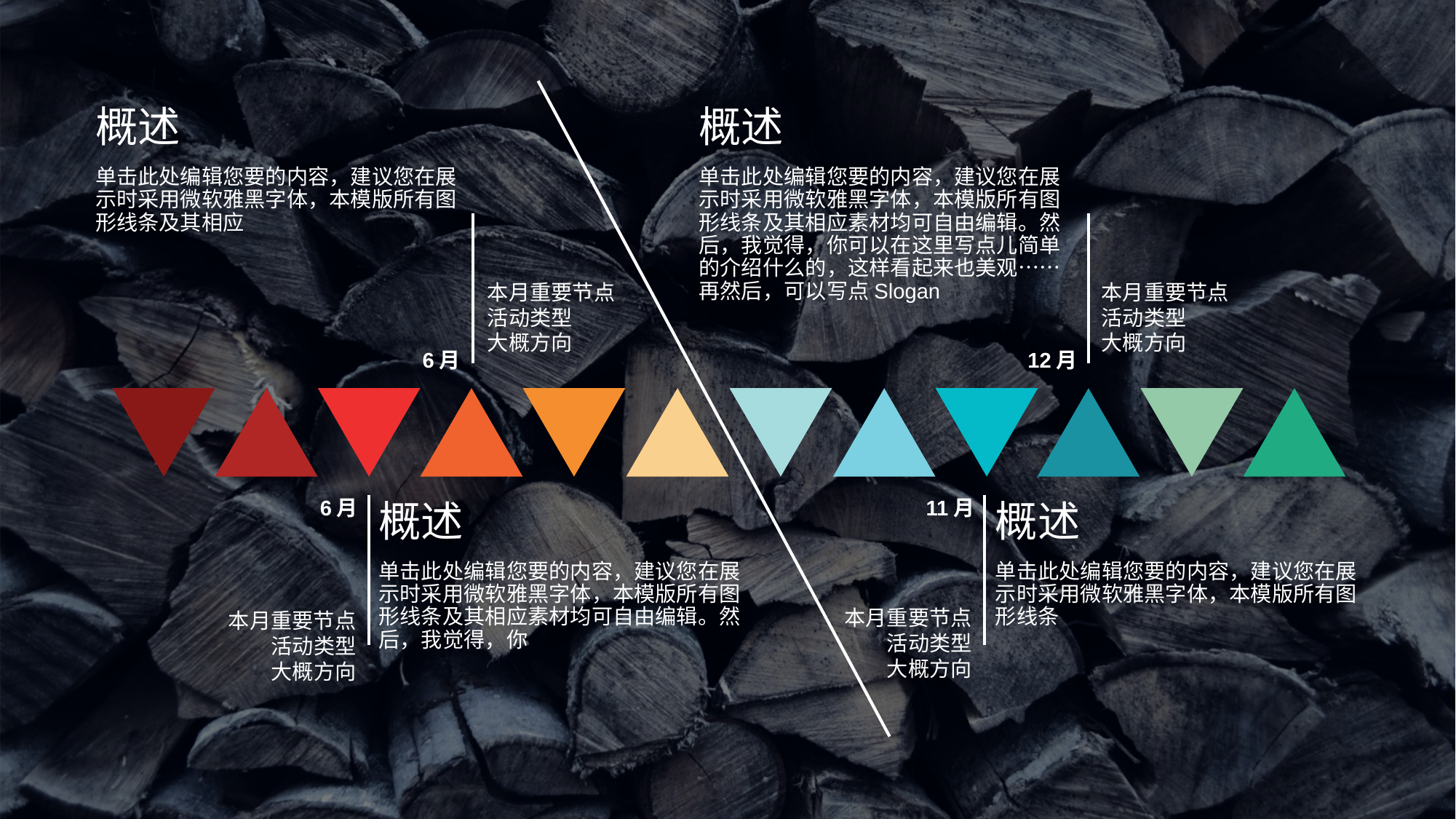

概述
单击此处编辑您要的内容，建议您在展示时采用微软雅黑字体，本模版所有图形线条及其相应素材均可自由编辑。然后，我觉得，你可以在这里写点儿简单的介绍什么的，这样看起来也美观……再然后，可以写点Slogan
概述
单击此处编辑您要的内容，建议您在展示时采用微软雅黑字体，本模版所有图形线条及其相应
本月重要节点
活动类型
大概方向
本月重要节点
活动类型
大概方向
6月
12月

6月
概述
单击此处编辑您要的内容，建议您在展示时采用微软雅黑字体，本模版所有图形线条及其相应素材均可自由编辑。然后，我觉得，你
11月
概述
单击此处编辑您要的内容，建议您在展示时采用微软雅黑字体，本模版所有图形线条
本月重要节点
活动类型
大概方向
本月重要节点
活动类型
大概方向